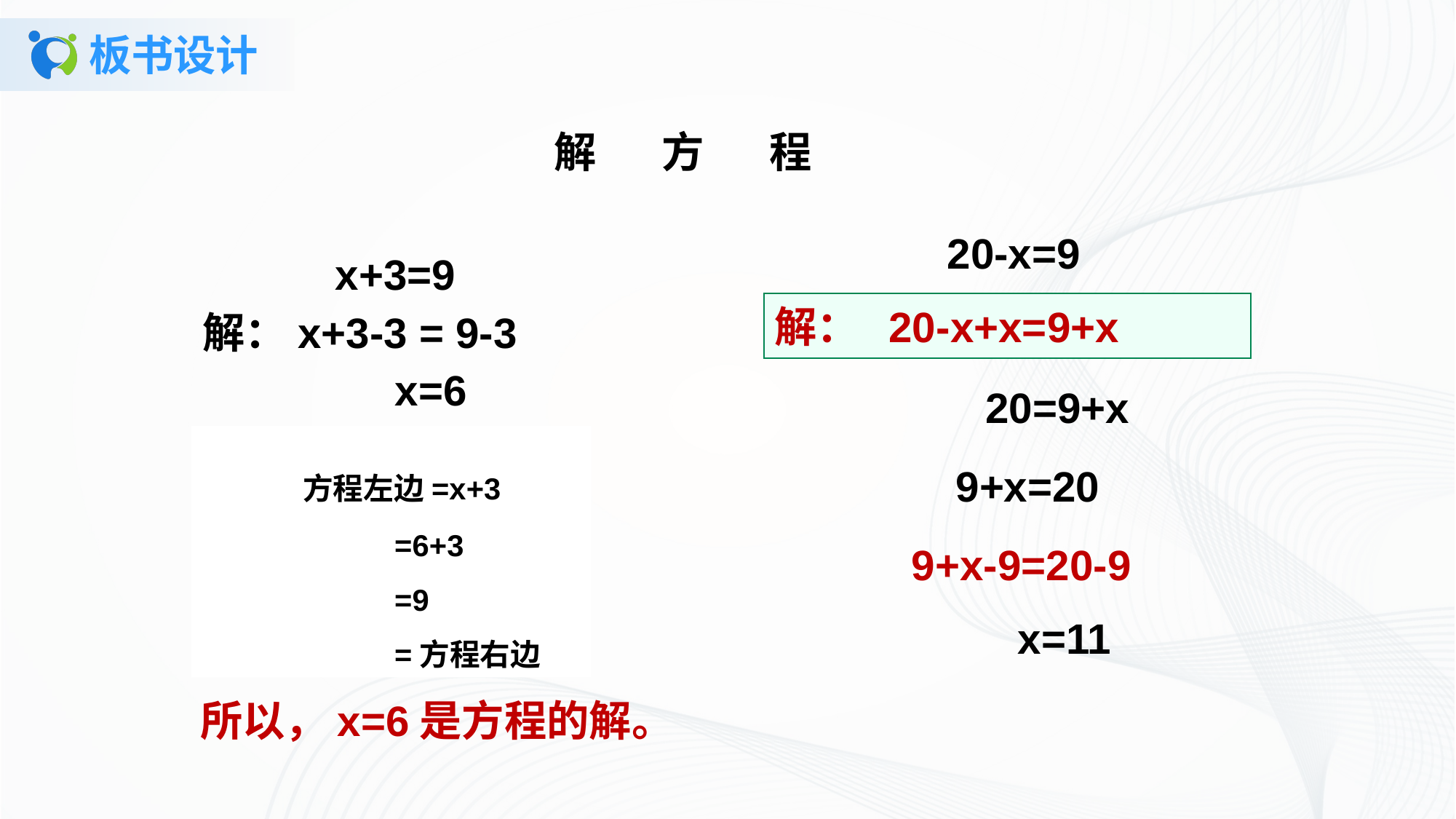

# 板书设计
解   方   程
20-x=9
解：  20-x+x=9+x
20=9+x
9+x=20
9+x-9=20-9
x=11
      x+3=9
解：x+3-3 = 9-3
            x=6
          方程左边=x+3
                       =6+3
                       =9
                       =方程右边
所以，x=6是方程的解。